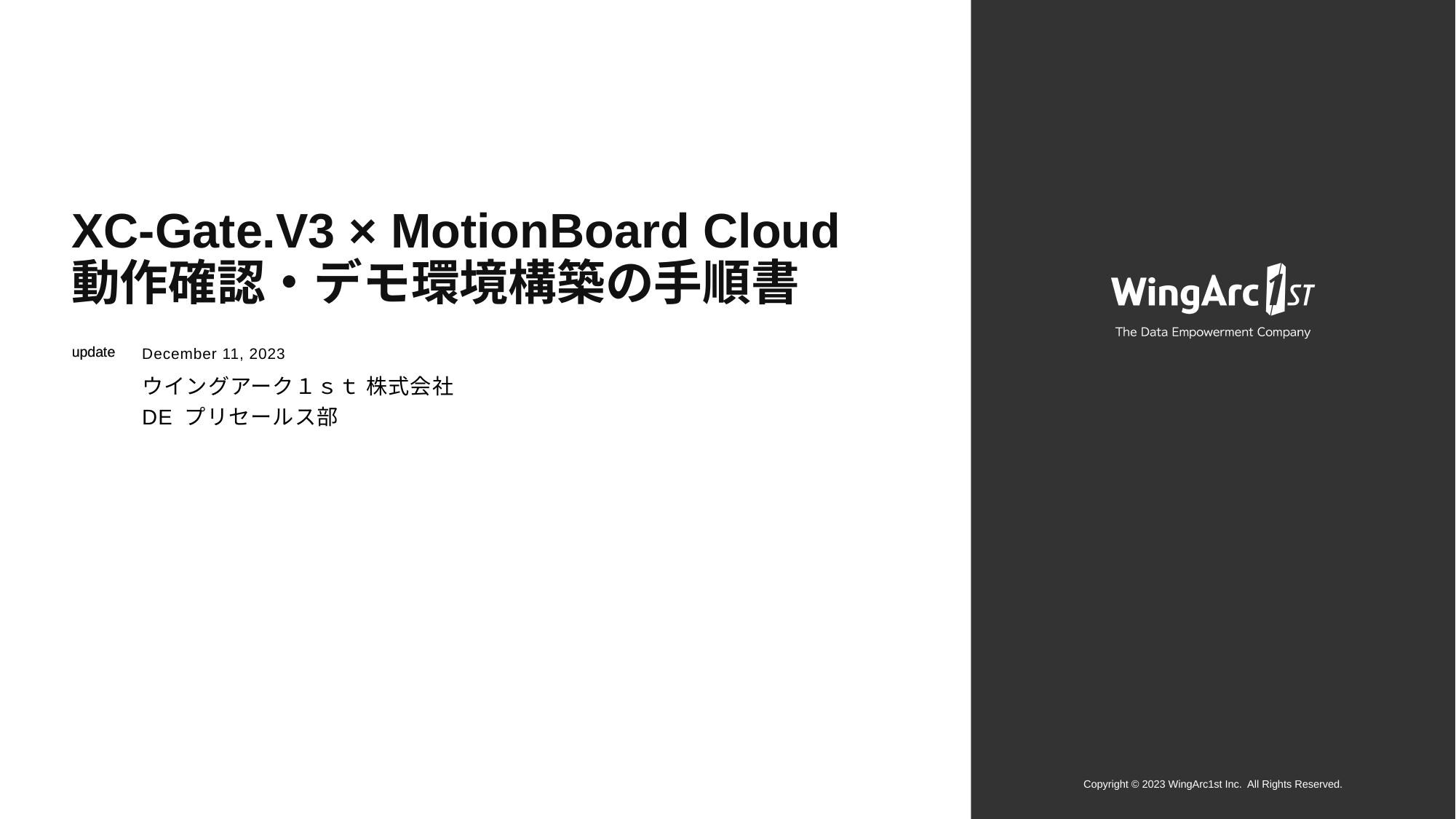

# XC-Gate.V3 × MotionBoard Cloud 動作確認・デモ環境構築の手順書
December 11, 2023
ウイングアーク１ｓｔ 株式会社
DE プリセールス部